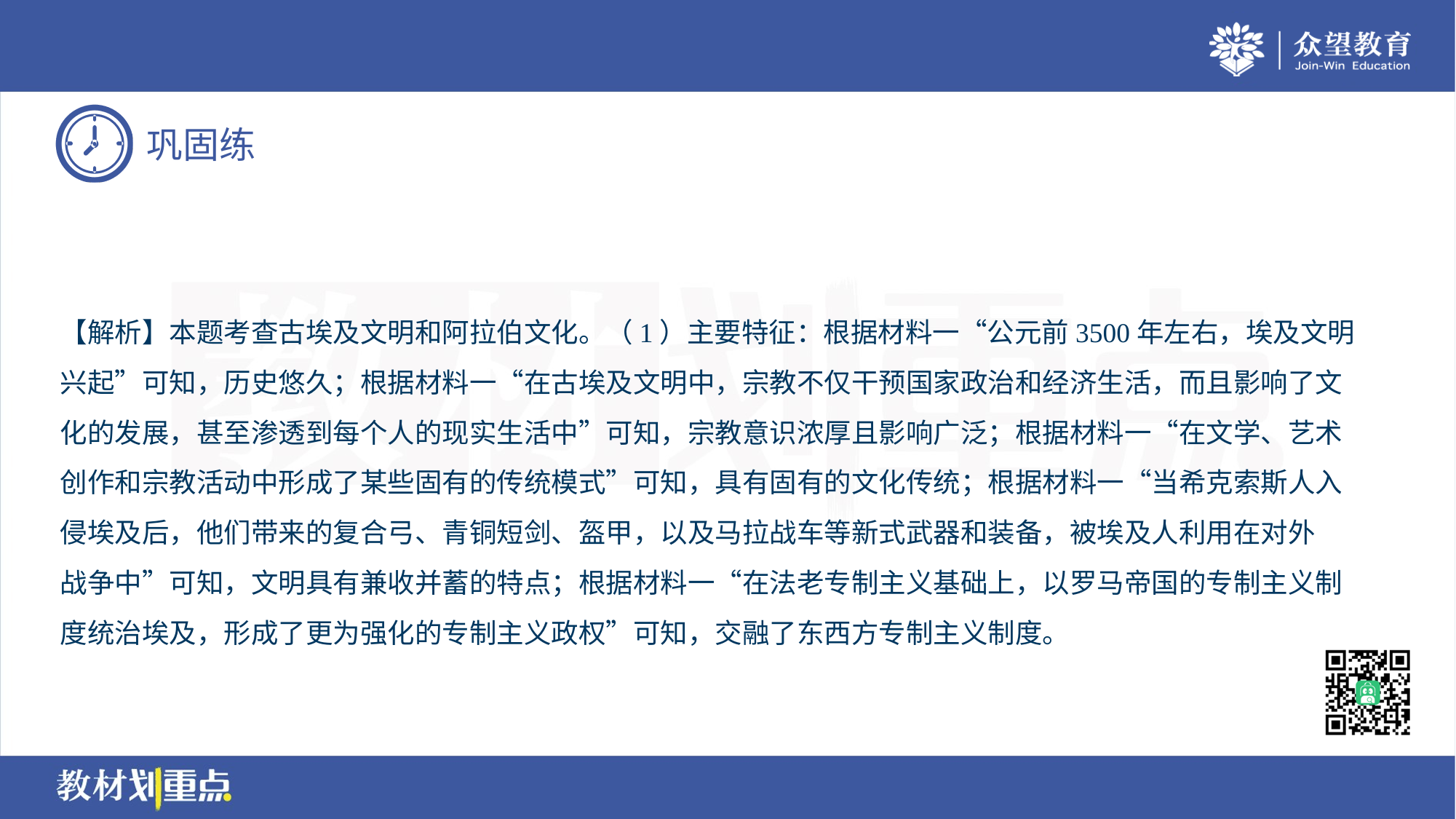

【解析】本题考查古埃及文明和阿拉伯文化。（1）主要特征：根据材料一“公元前3500年左右，埃及文明
兴起”可知，历史悠久；根据材料一“在古埃及文明中，宗教不仅干预国家政治和经济生活，而且影响了文
化的发展，甚至渗透到每个人的现实生活中”可知，宗教意识浓厚且影响广泛；根据材料一“在文学、艺术
创作和宗教活动中形成了某些固有的传统模式”可知，具有固有的文化传统；根据材料一“当希克索斯人入
侵埃及后，他们带来的复合弓、青铜短剑、盔甲，以及马拉战车等新式武器和装备，被埃及人利用在对外
战争中”可知，文明具有兼收并蓄的特点；根据材料一“在法老专制主义基础上，以罗马帝国的专制主义制
度统治埃及，形成了更为强化的专制主义政权”可知，交融了东西方专制主义制度。